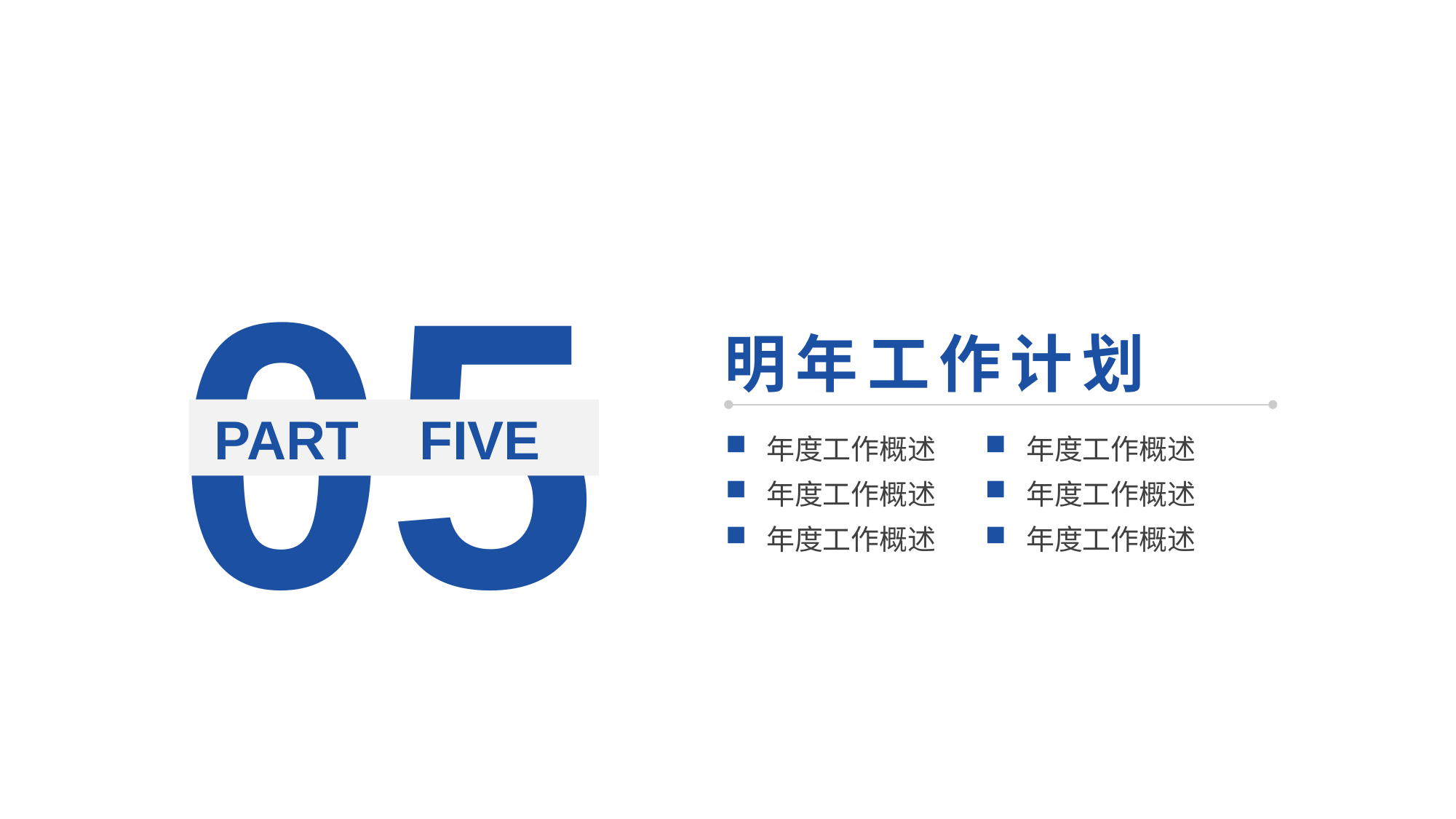

05
 PART    FIVE
明年工作计划
年度工作概述
年度工作概述
年度工作概述
年度工作概述
年度工作概述
年度工作概述